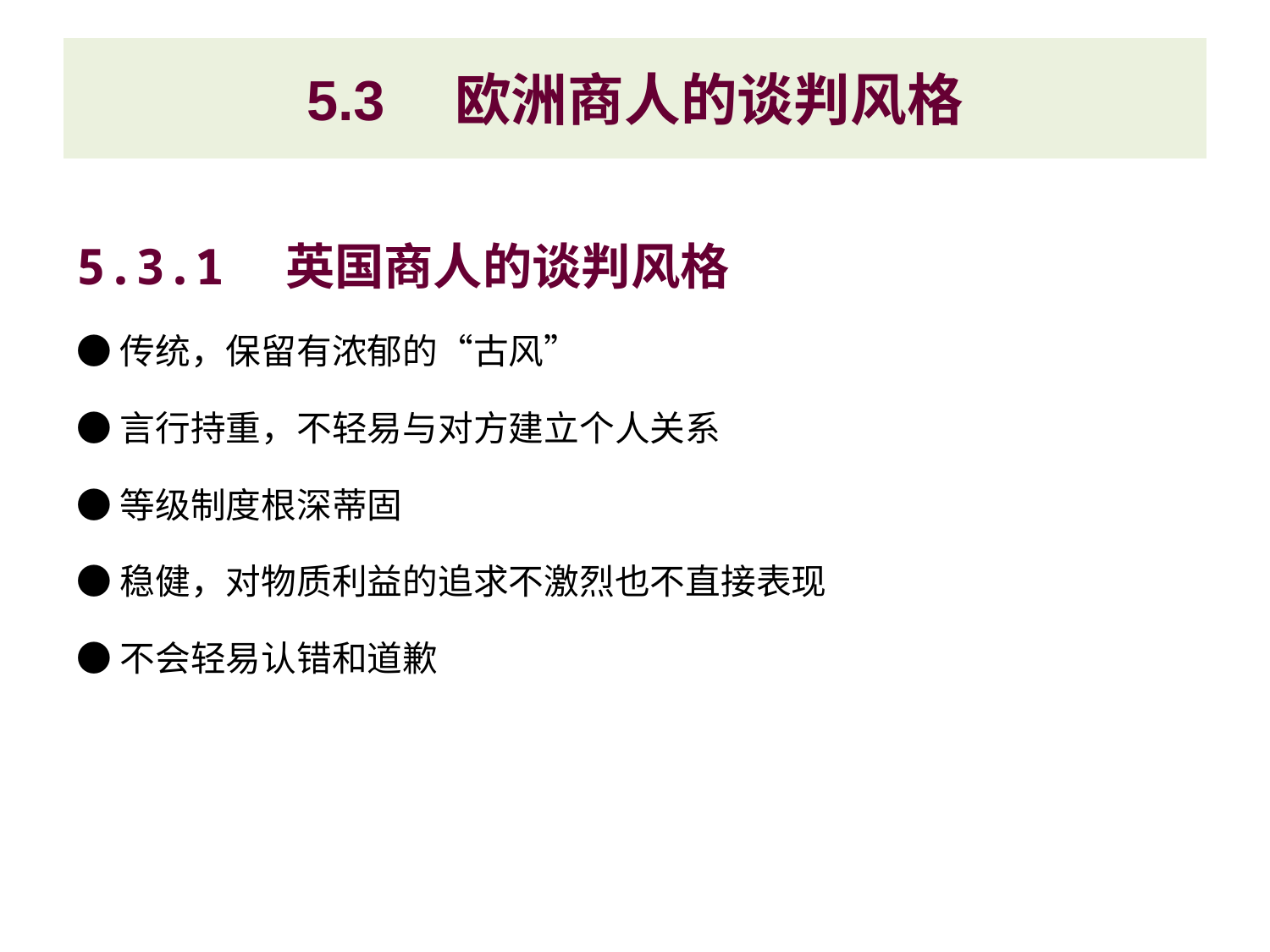

# 5.3　欧洲商人的谈判风格
5.3.1　英国商人的谈判风格
●传统，保留有浓郁的“古风”
●言行持重，不轻易与对方建立个人关系
●等级制度根深蒂固
●稳健，对物质利益的追求不激烈也不直接表现
●不会轻易认错和道歉